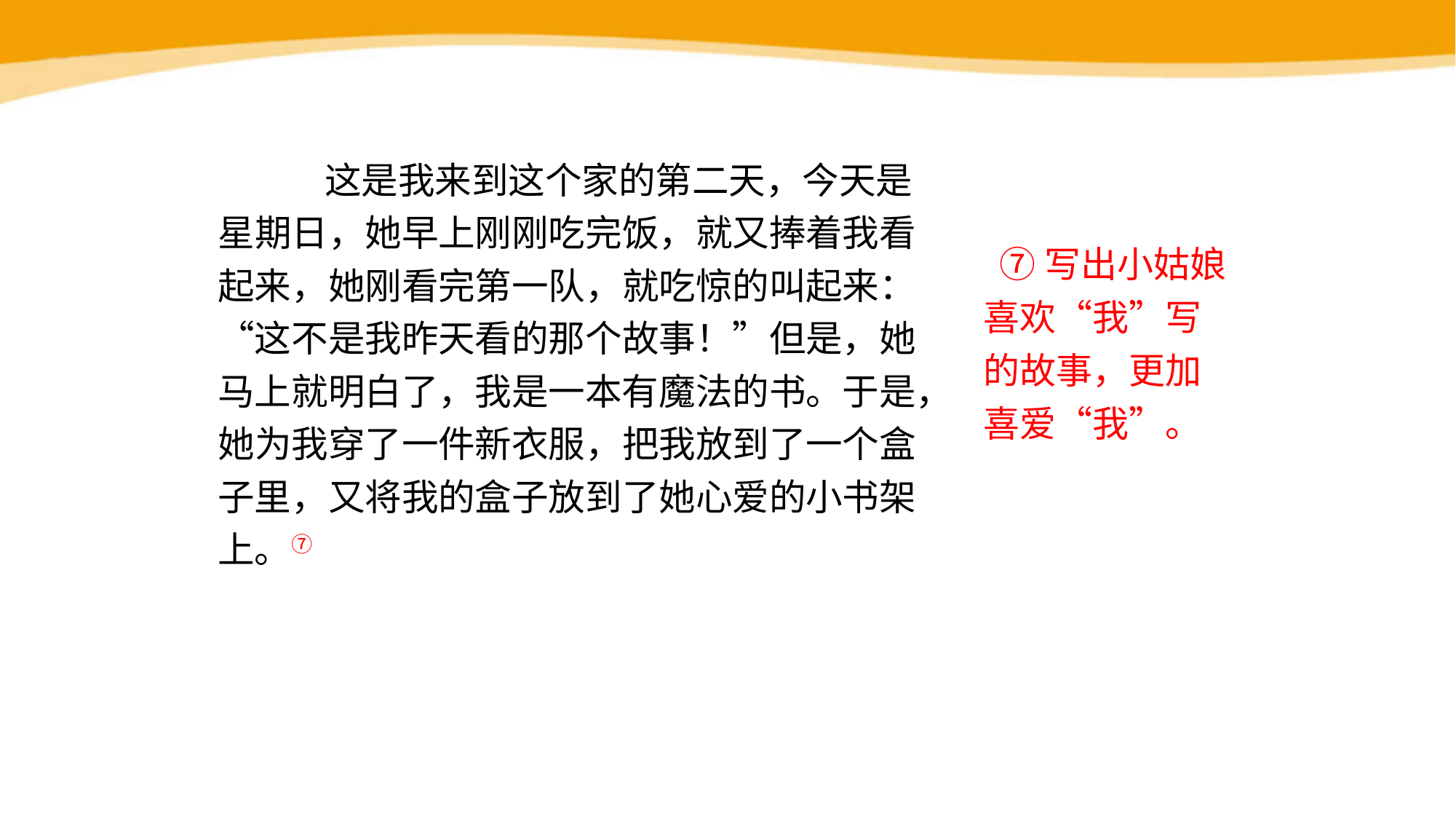

这是我来到这个家的第二天，今天是星期日，她早上刚刚吃完饭，就又捧着我看起来，她刚看完第一队，就吃惊的叫起来：“这不是我昨天看的那个故事！”但是，她马上就明白了，我是一本有魔法的书。于是，她为我穿了一件新衣服，把我放到了一个盒子里，又将我的盒子放到了她心爱的小书架上。⑦

  ⑦写出小姑娘喜欢“我”写的故事，更加喜爱“我”。